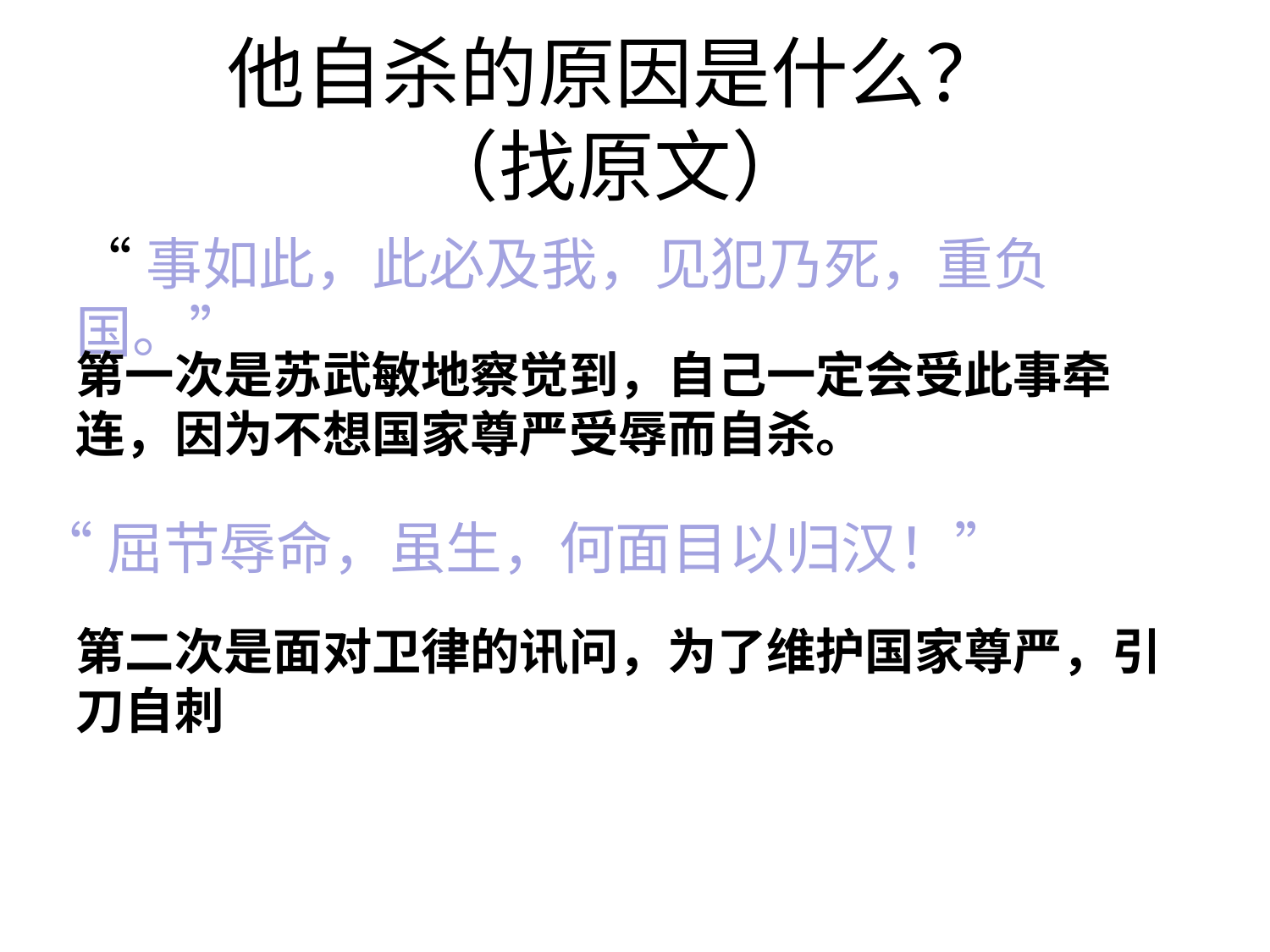

# 他自杀的原因是什么？ （找原文）
“事如此，此必及我，见犯乃死，重负国。”

第一次是苏武敏地察觉到，自己一定会受此事牵连，因为不想国家尊严受辱而自杀。
“屈节辱命，虽生，何面目以归汉！”
第二次是面对卫律的讯问，为了维护国家尊严，引刀自刺